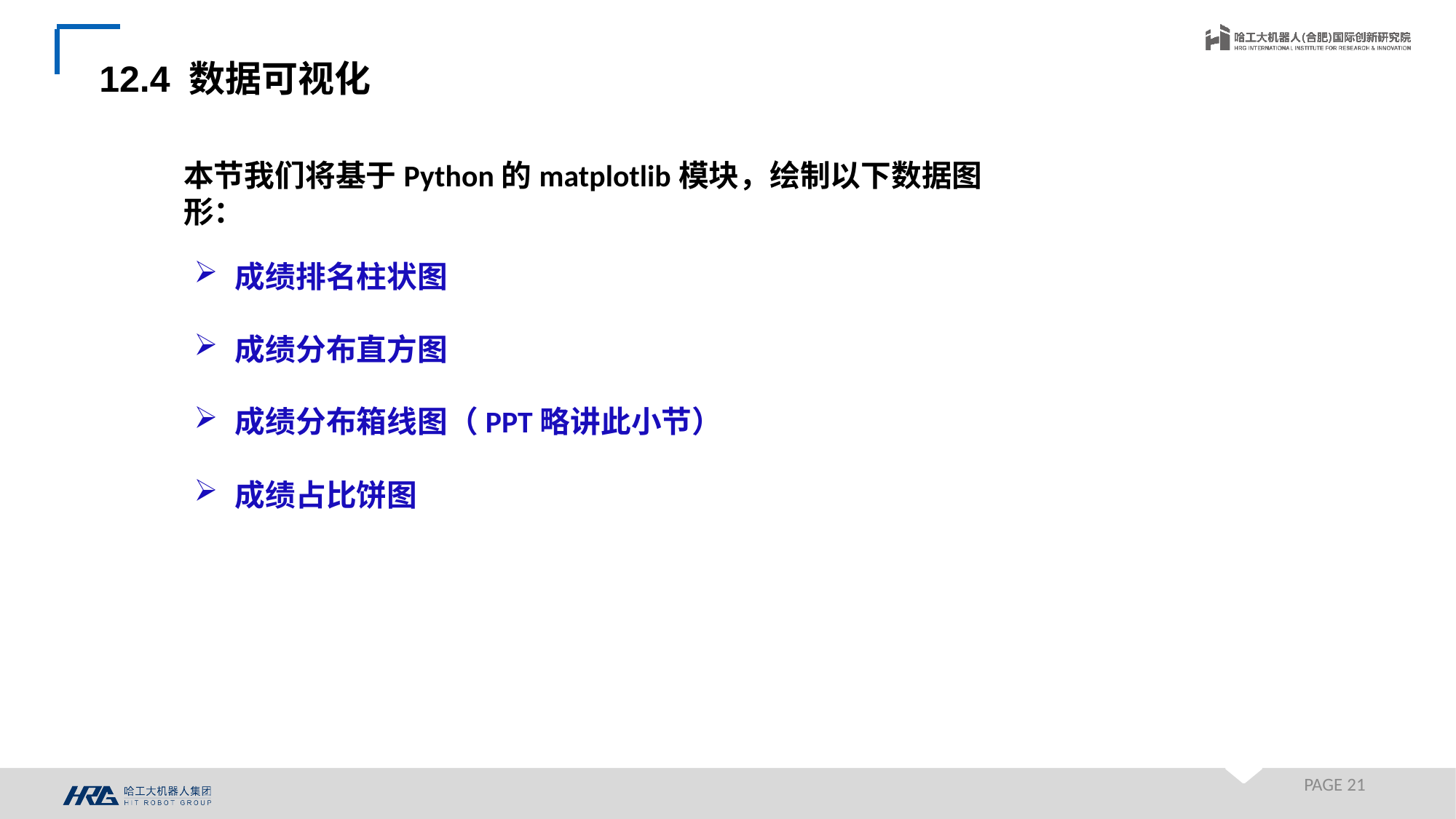

12.4 数据可视化
本节我们将基于Python的matplotlib模块，绘制以下数据图形：
成绩排名柱状图

成绩分布直方图

成绩分布箱线图（PPT略讲此小节）

成绩占比饼图